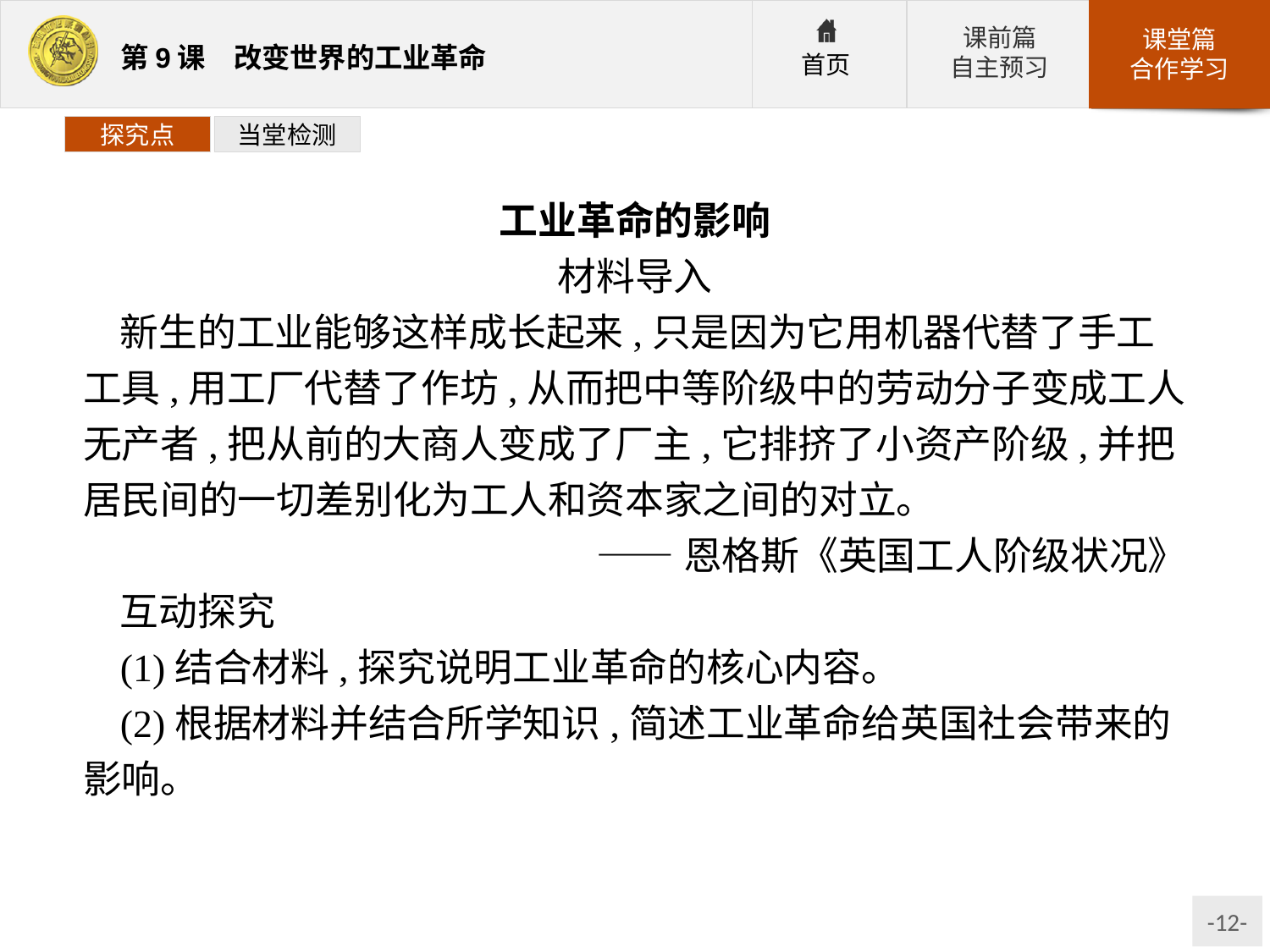

探究点
当堂检测
工业革命的影响
材料导入
新生的工业能够这样成长起来,只是因为它用机器代替了手工工具,用工厂代替了作坊,从而把中等阶级中的劳动分子变成工人无产者,把从前的大商人变成了厂主,它排挤了小资产阶级,并把居民间的一切差别化为工人和资本家之间的对立。
——恩格斯《英国工人阶级状况》
互动探究
(1)结合材料,探究说明工业革命的核心内容。
(2)根据材料并结合所学知识,简述工业革命给英国社会带来的影响。